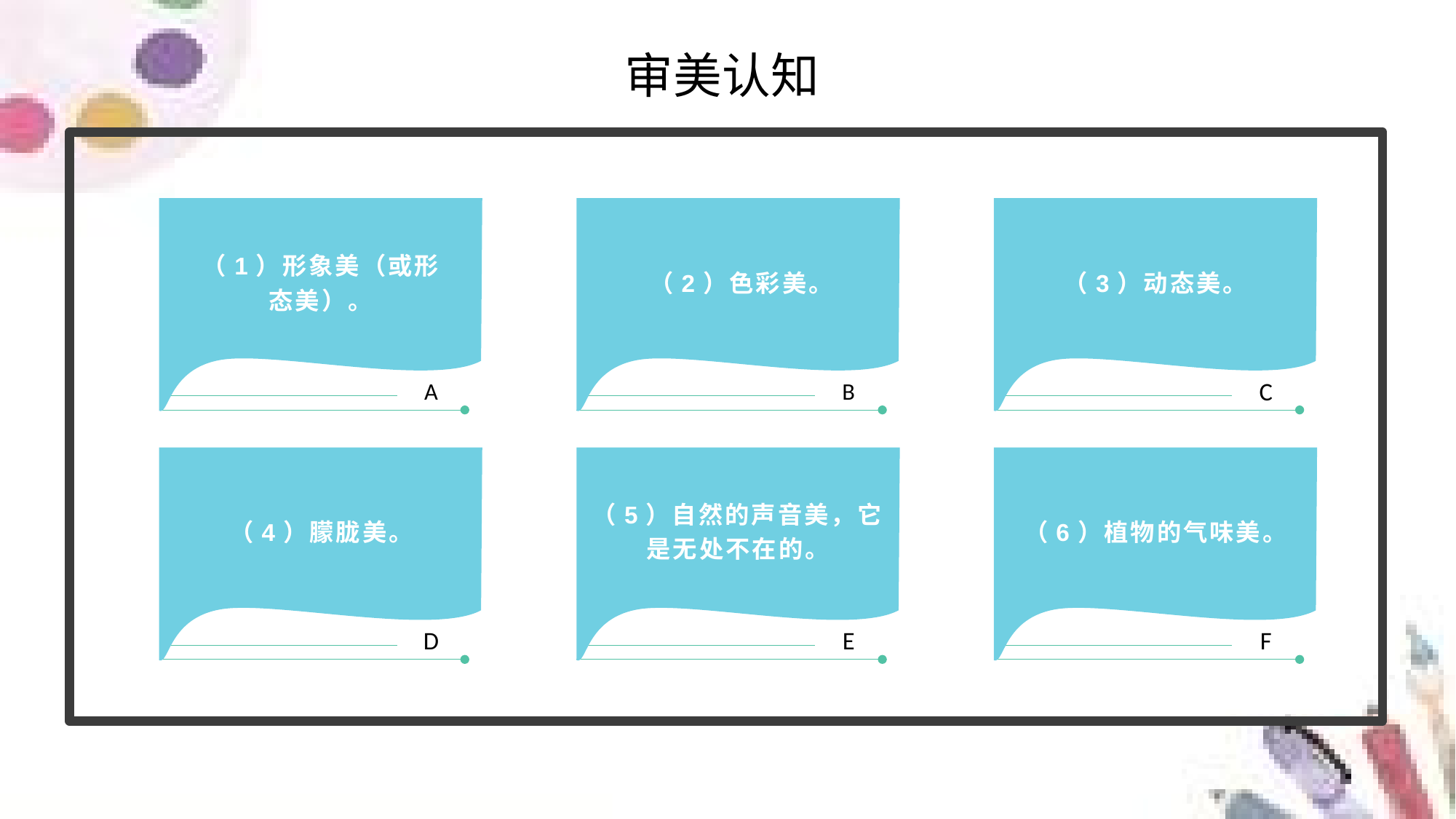

审美认知

A

B

C
（1）形象美（或形
态美）。
（2）色彩美。
（3）动态美。
（4）朦胧美。
（5）自然的声音美，它是无处不在的。
（6）植物的气味美。

D

E

F